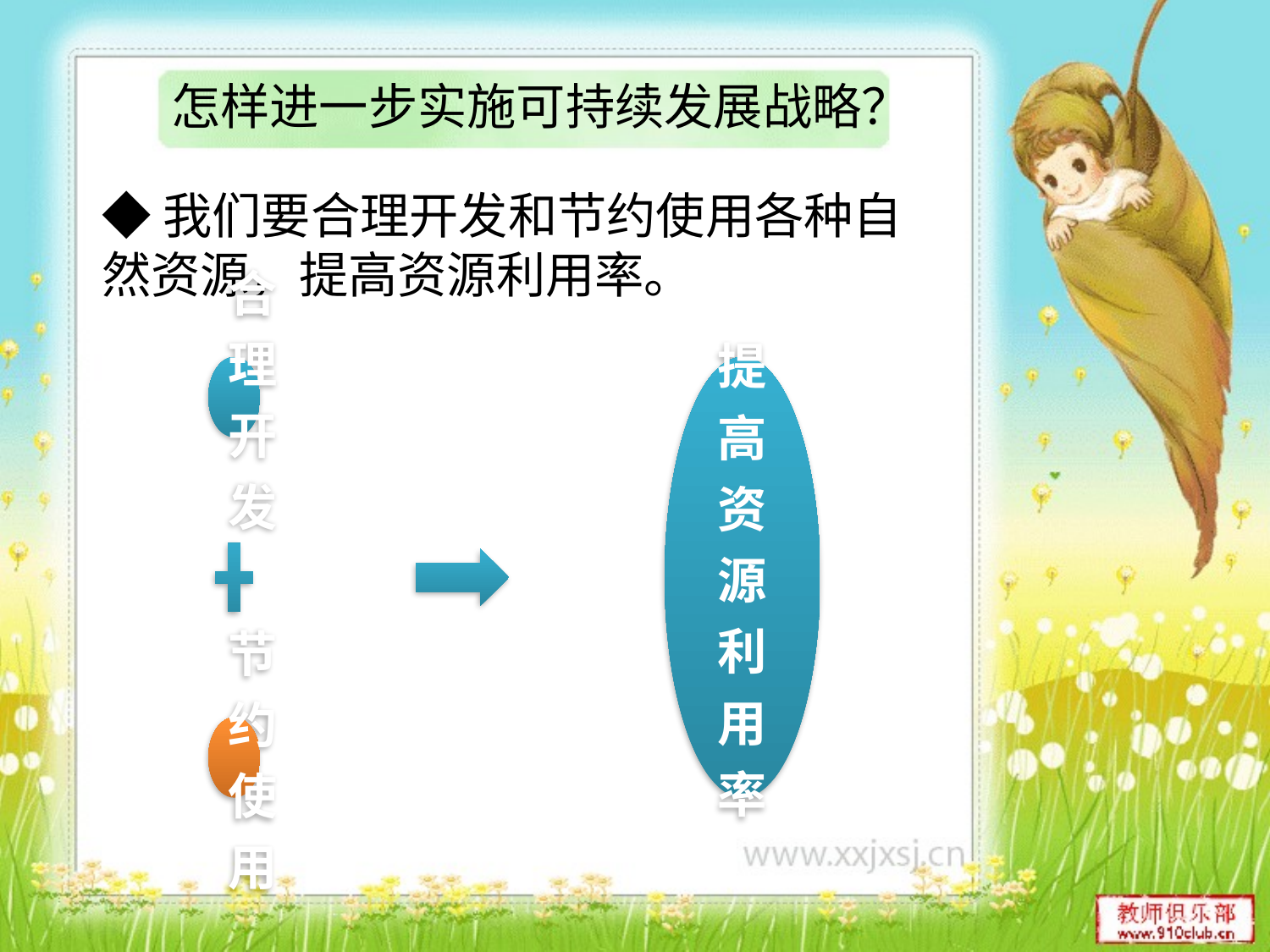

怎样进一步实施可持续发展战略？
◆我们要合理开发和节约使用各种自然资源，提高资源利用率。
合理开发
节约使用
提高资源利用率